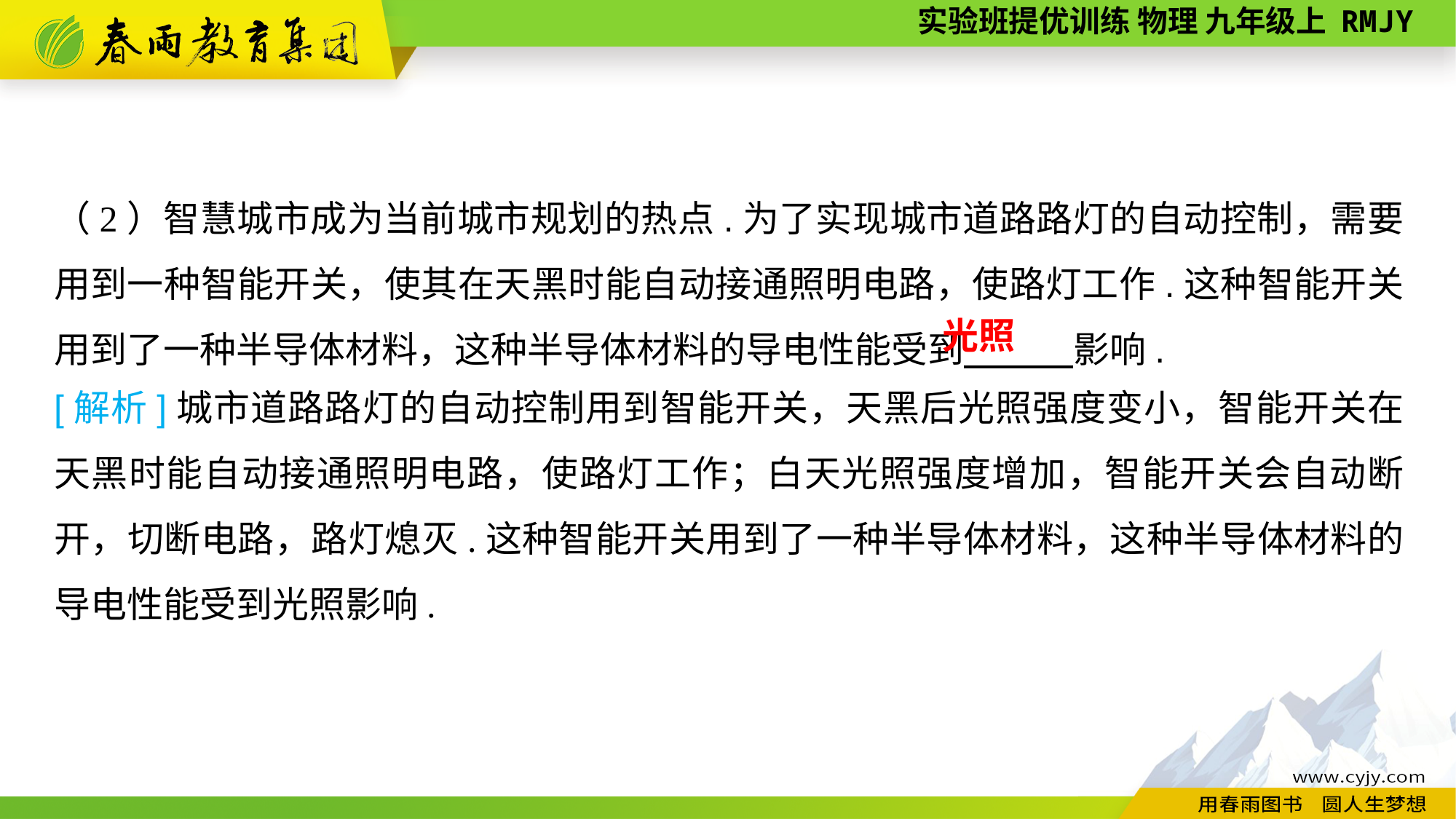

（2）智慧城市成为当前城市规划的热点.为了实现城市道路路灯的自动控制，需要用到一种智能开关，使其在天黑时能自动接通照明电路，使路灯工作.这种智能开关用到了一种半导体材料，这种半导体材料的导电性能受到　　　影响.
光照
[解析]城市道路路灯的自动控制用到智能开关，天黑后光照强度变小，智能开关在天黑时能自动接通照明电路，使路灯工作；白天光照强度增加，智能开关会自动断开，切断电路，路灯熄灭.这种智能开关用到了一种半导体材料，这种半导体材料的导电性能受到光照影响.